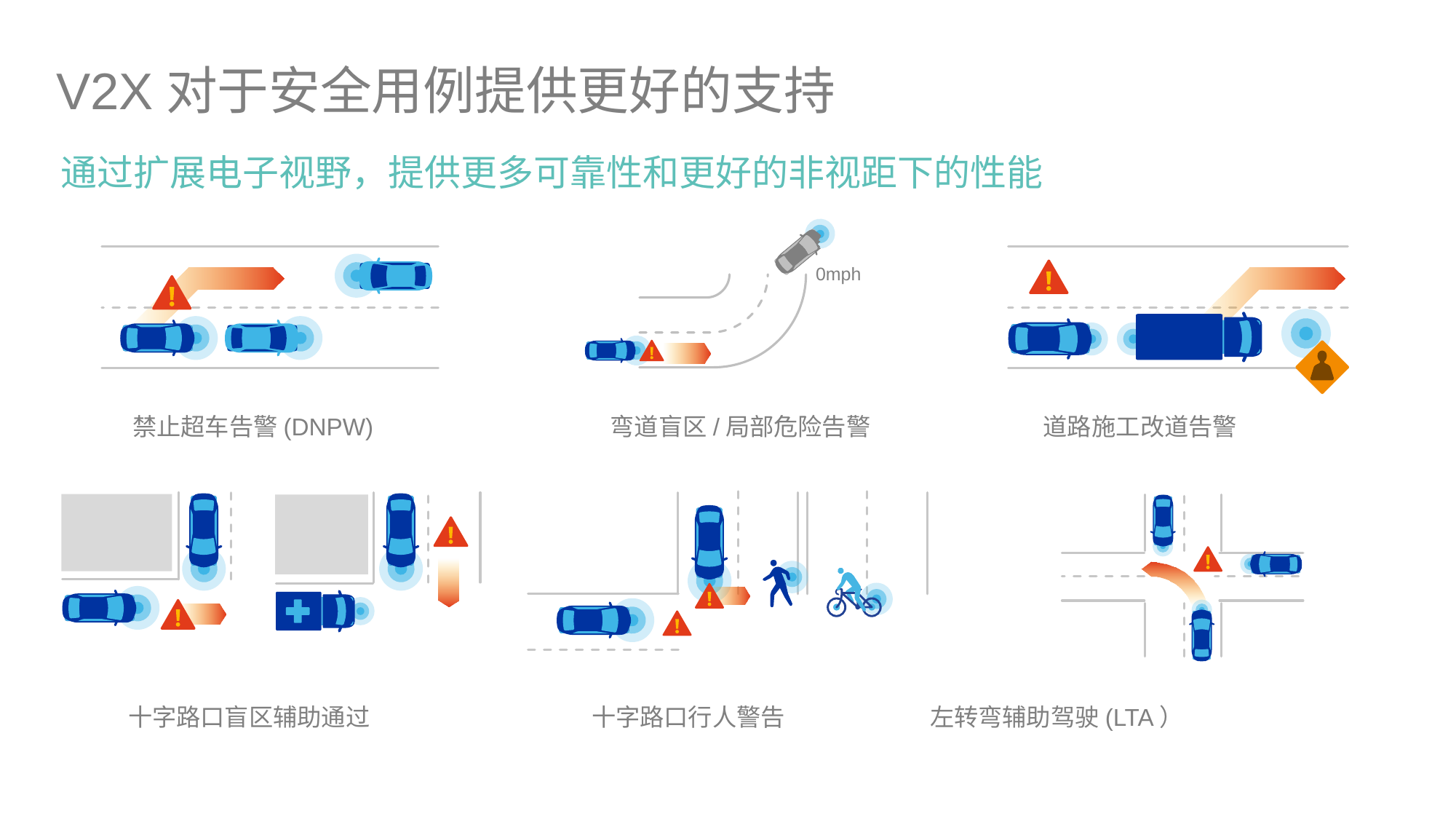

# V2X对于安全用例提供更好的支持
通过扩展电子视野，提供更多可靠性和更好的非视距下的性能

0mph

      禁止超车告警(DNPW)          	           弯道盲区/局部危险告警    	              道路施工改道告警

         十字路口盲区辅助通过        	               十字路口行人警告      	                 左转弯辅助驾驶(LTA）